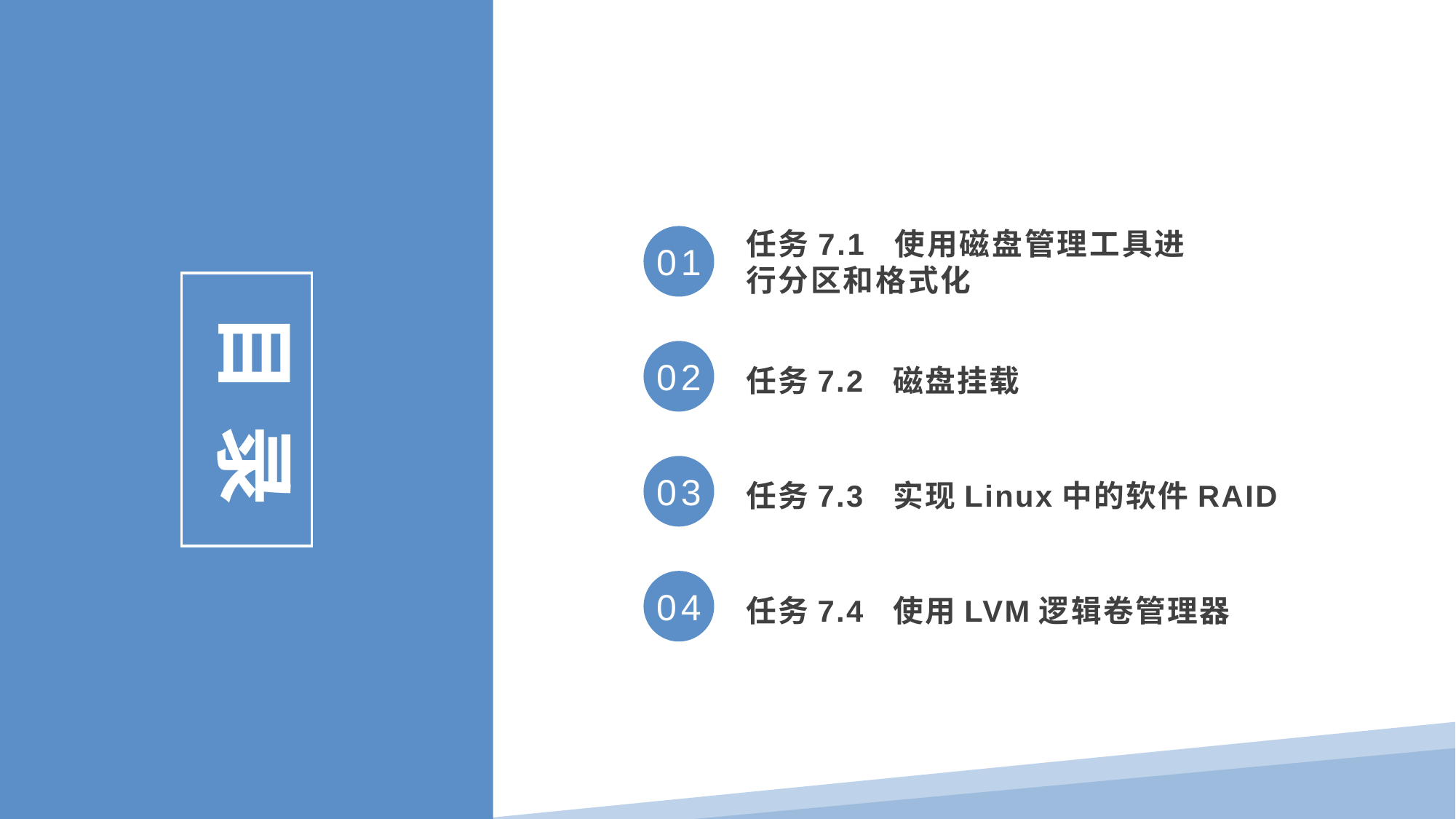

任务7.1  使用磁盘管理工具进行分区和格式化

01
目 录

任务7.2  磁盘挂载

02
任务7.3  实现Linux中的软件RAID

03
任务7.4  使用LVM逻辑卷管理器

04